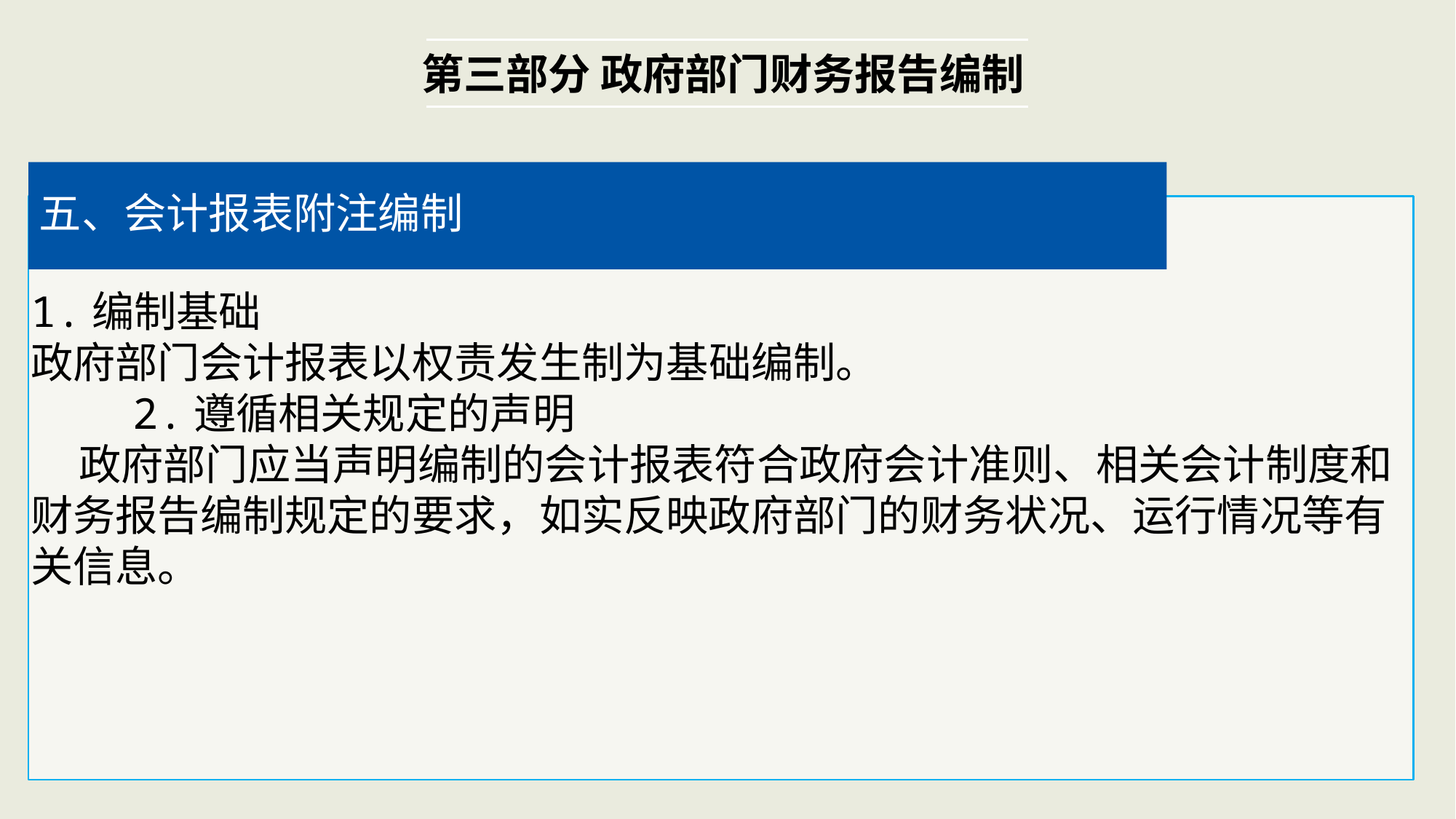

第三部分 政府部门财务报告编制

五、会计报表附注编制

1.编制基础
政府部门会计报表以权责发生制为基础编制。
    2.遵循相关规定的声明
    政府部门应当声明编制的会计报表符合政府会计准则、相关会计制度和财务报告编制规定的要求，如实反映政府部门的财务状况、运行情况等有关信息。
106